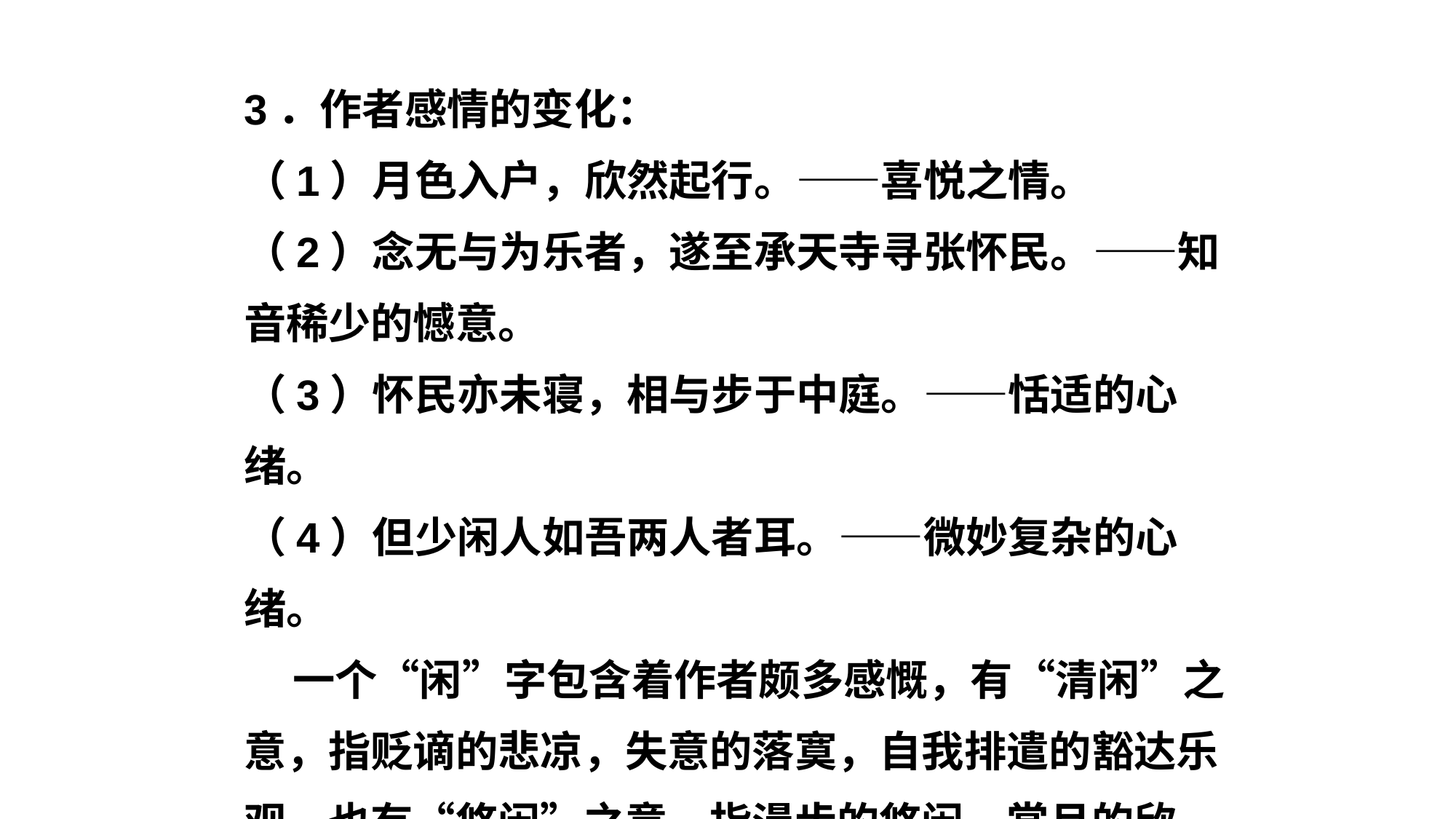

3．作者感情的变化：
（1）月色入户，欣然起行。——喜悦之情。
（2）念无与为乐者，遂至承天寺寻张怀民。——知音稀少的憾意。
（3）怀民亦未寝，相与步于中庭。——恬适的心绪。
（4）但少闲人如吾两人者耳。——微妙复杂的心绪。
    一个“闲”字包含着作者颇多感慨，有“清闲”之意，指贬谪的悲凉，失意的落寞，自我排遣的豁达乐观。也有“悠闲”之意，指漫步的悠闲、赏月的欣喜。